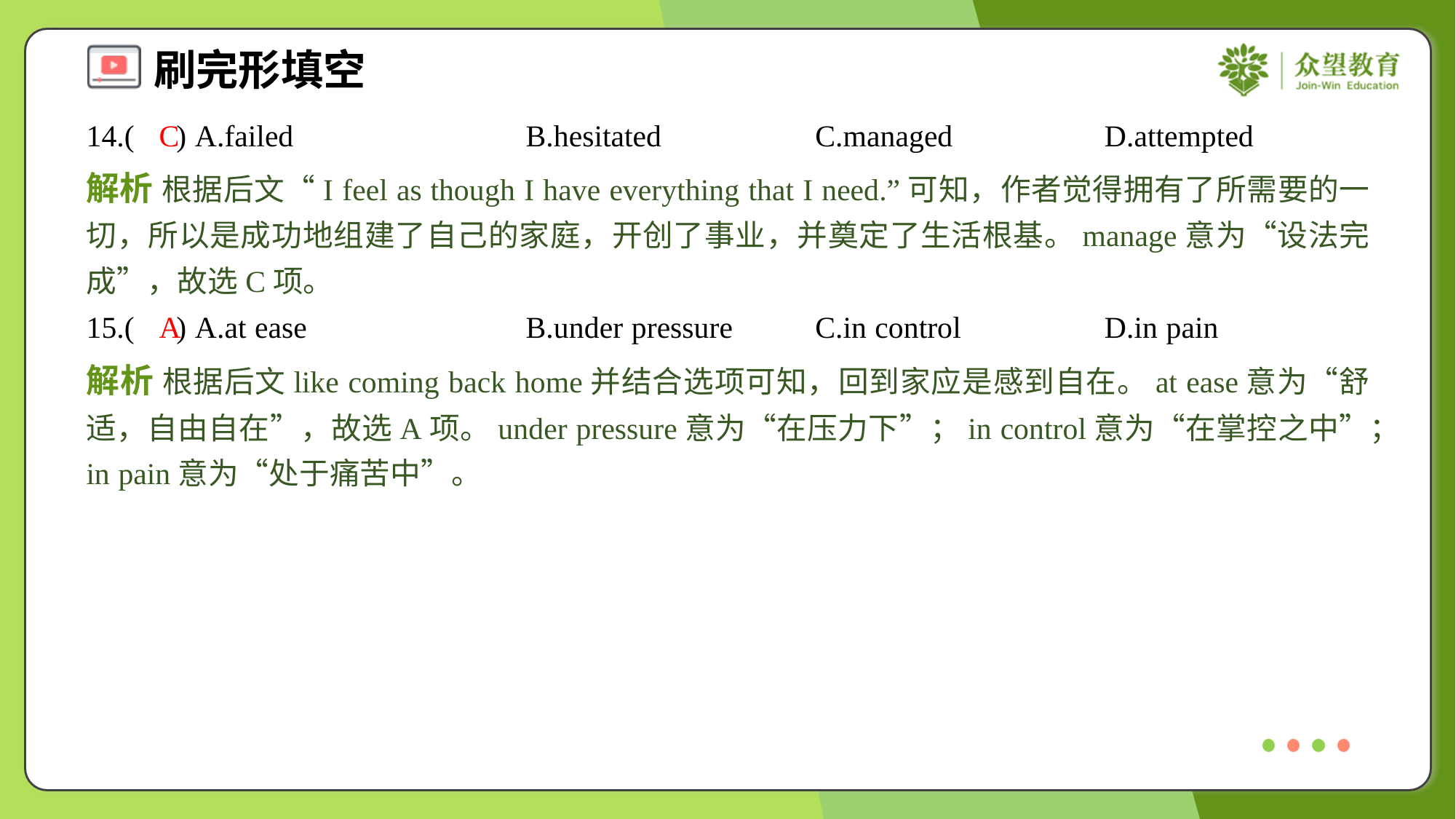

14.(     ) A.failed	B.hesitated	C.managed	D.attempted
C
解析 根据后文“I feel as though I have everything that I need.”可知，作者觉得拥有了所需要的一切，所以是成功地组建了自己的家庭，开创了事业，并奠定了生活根基。manage意为“设法完成”，故选C项。
15.(     ) A.at ease	B.under pressure	C.in control	D.in pain
A
解析 根据后文like coming back home并结合选项可知，回到家应是感到自在。at ease意为“舒适，自由自在”，故选A项。under pressure意为“在压力下”；in control意为“在掌控之中”；in pain意为“处于痛苦中”。